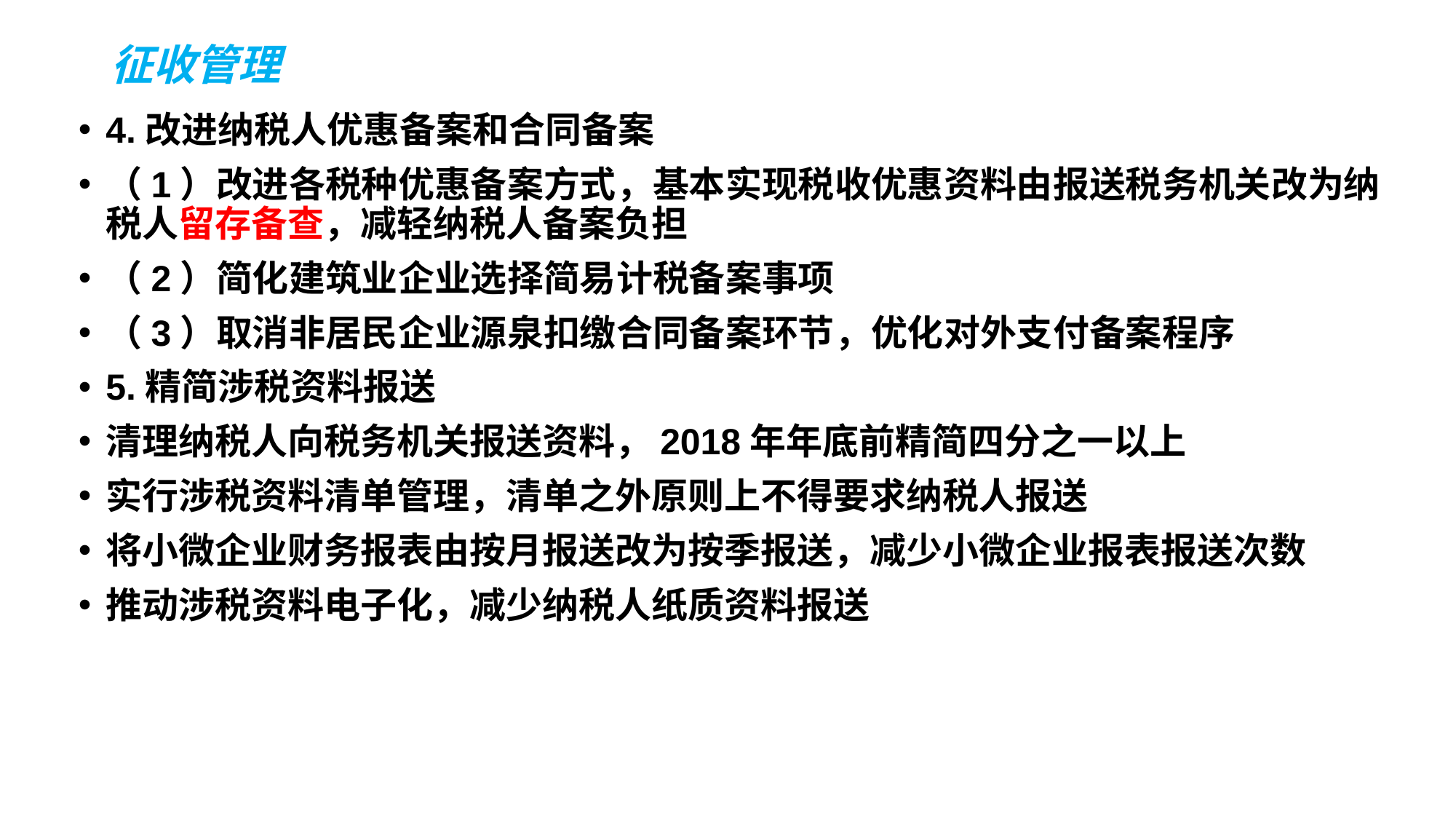

# 征收管理
4.改进纳税人优惠备案和合同备案
（1）改进各税种优惠备案方式，基本实现税收优惠资料由报送税务机关改为纳税人留存备查，减轻纳税人备案负担
（2）简化建筑业企业选择简易计税备案事项
（3）取消非居民企业源泉扣缴合同备案环节，优化对外支付备案程序
5.精简涉税资料报送
清理纳税人向税务机关报送资料，2018年年底前精简四分之一以上
实行涉税资料清单管理，清单之外原则上不得要求纳税人报送
将小微企业财务报表由按月报送改为按季报送，减少小微企业报表报送次数
推动涉税资料电子化，减少纳税人纸质资料报送